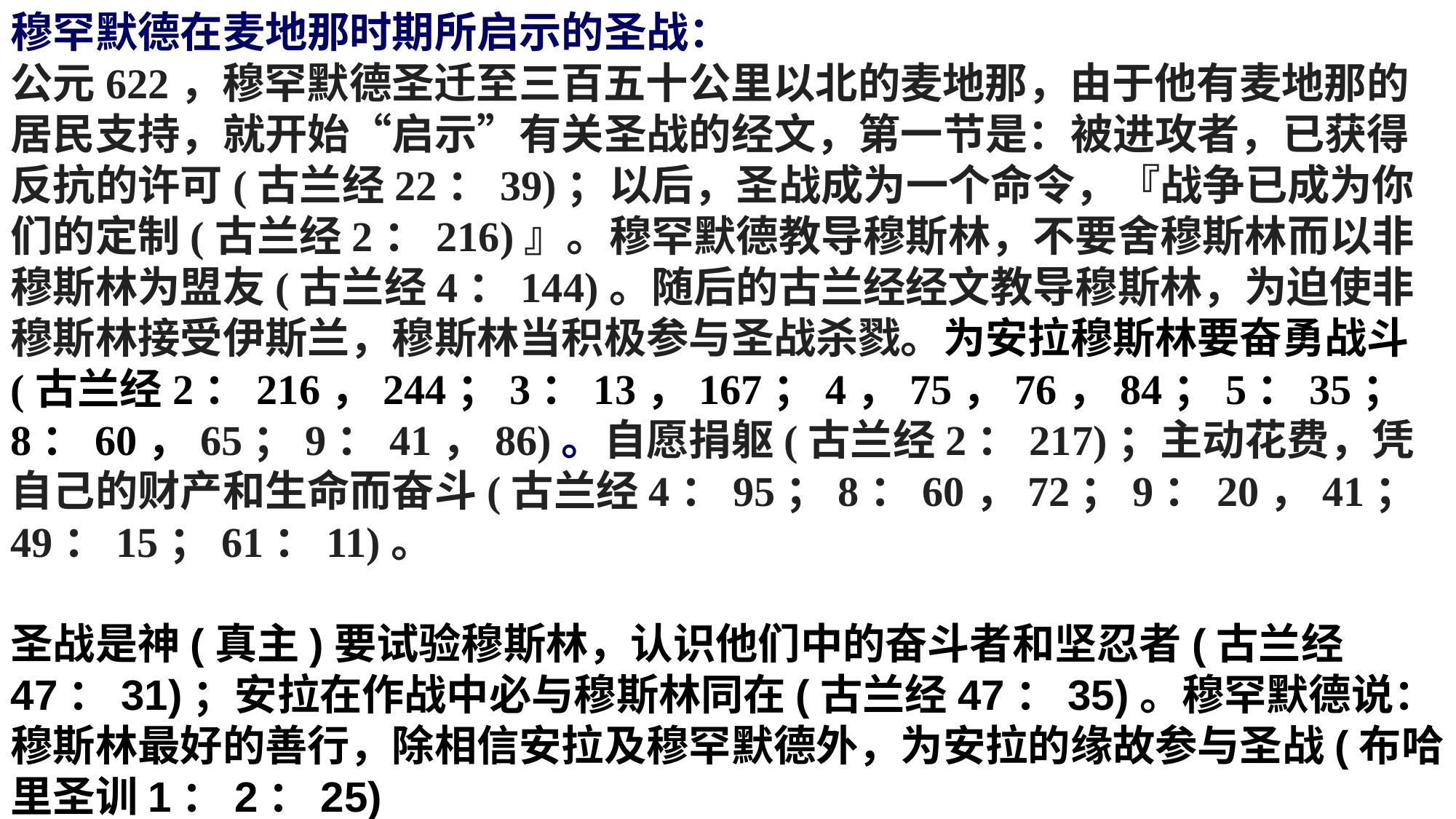

穆罕默德在麦地那时期所启示的圣战：
公元622，穆罕默德圣迁至三百五十公里以北的麦地那，由于他有麦地那的居民支持，就开始“启示”有关圣战的经文，第一节是：被进攻者，已获得反抗的许可(古兰经22：39)；以后，圣战成为一个命令，『战争已成为你们的定制(古兰经2：216)』。穆罕默德教导穆斯林，不要舍穆斯林而以非穆斯林为盟友(古兰经4：144)。随后的古兰经经文教导穆斯林，为迫使非穆斯林接受伊斯兰，穆斯林当积极参与圣战杀戮。为安拉穆斯林要奋勇战斗(古兰经2：216，244；3：13，167；4，75，76，84；5：35；8：60，65；9：41，86)。自愿捐躯(古兰经2：217)；主动花费，凭自己的财产和生命而奋斗(古兰经4：95；8：60，72；9：20，41；49：15；61：11)。

圣战是神(真主)要试验穆斯林，认识他们中的奋斗者和坚忍者(古兰经47：31)；安拉在作战中必与穆斯林同在(古兰经47：35)。穆罕默德说：穆斯林最好的善行，除相信安拉及穆罕默德外，为安拉的缘故参与圣战(布哈里圣训1：2：25)